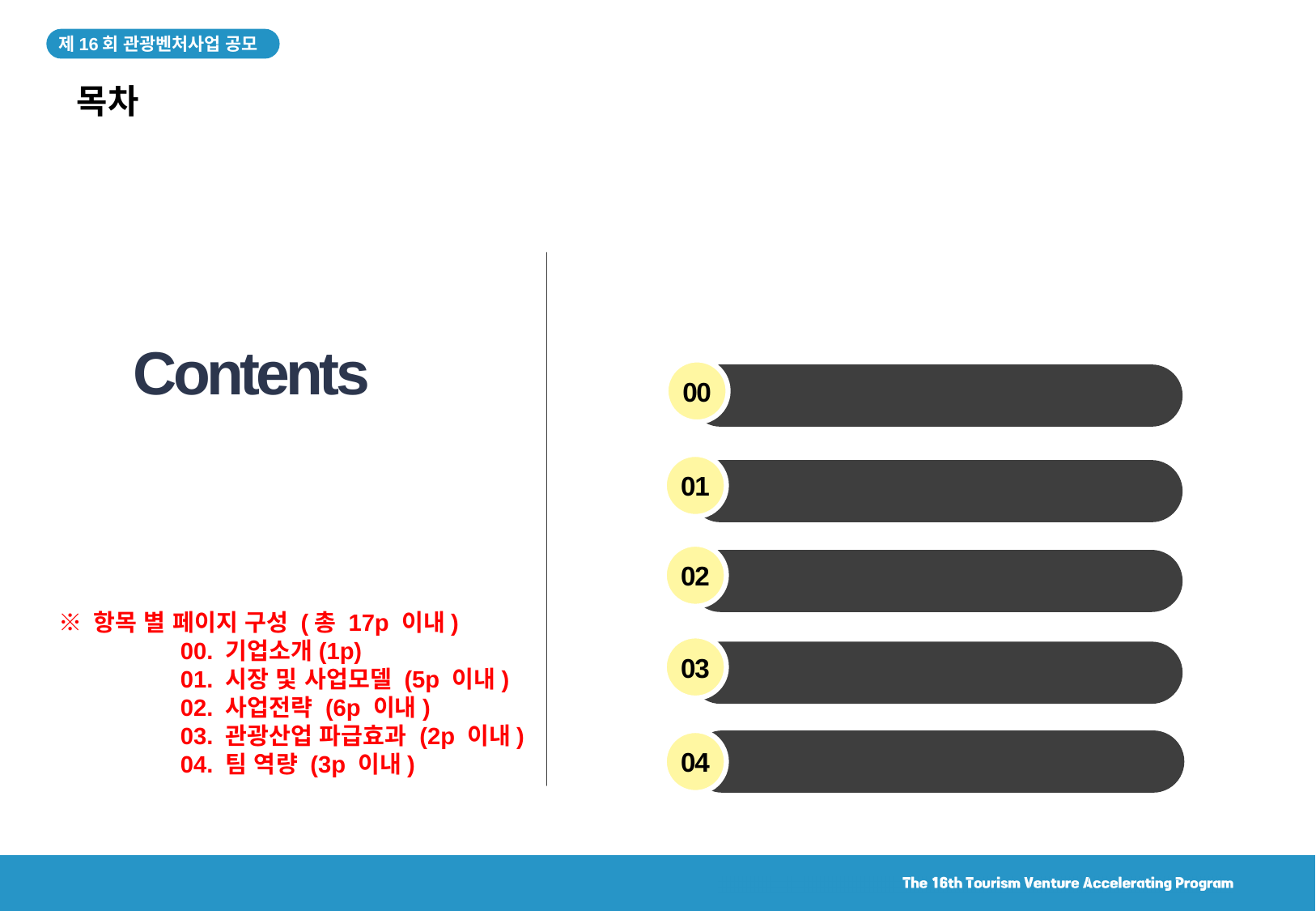

제16회 관광벤처사업 공모
목차
Contents
00
       기업소개
01
       시장 및 사업모델
02
       사업전략
※ 항목 별 페이지 구성 (총 17p 이내)
	00. 기업소개(1p)
	01. 시장 및 사업모델 (5p 이내)
	02. 사업전략 (6p 이내)
	03. 관광산업 파급효과 (2p 이내)
	04. 팀 역량 (3p 이내)
03
       관광산업 파급효과
04
       팀 역량